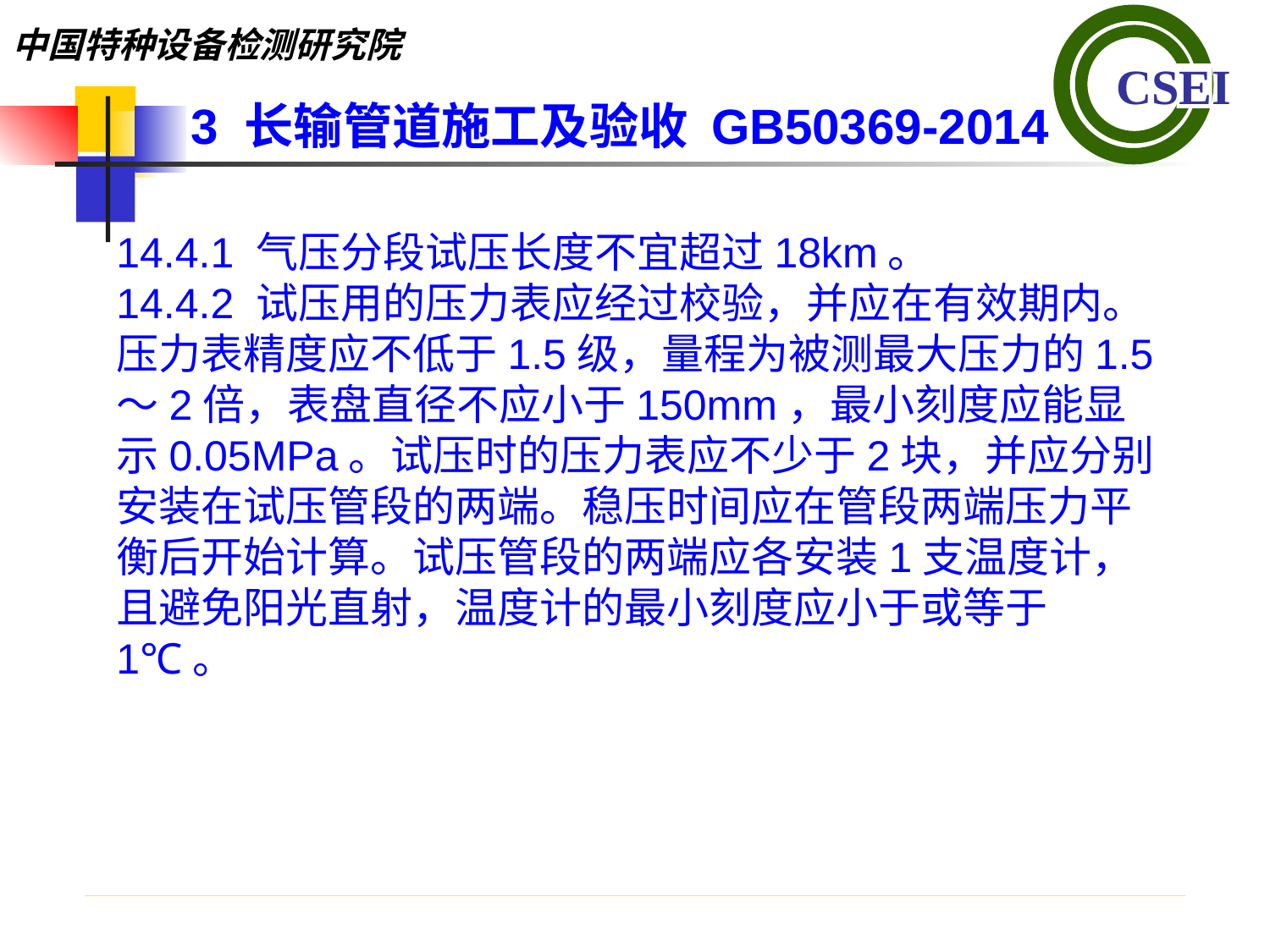

3 长输管道施工及验收 GB50369-2014
14.4.1 气压分段试压长度不宜超过18km。
14.4.2 试压用的压力表应经过校验，并应在有效期内。压力表精度应不低于1.5级，量程为被测最大压力的1.5～2倍，表盘直径不应小于150mm，最小刻度应能显示0.05MPa。试压时的压力表应不少于2块，并应分别安装在试压管段的两端。稳压时间应在管段两端压力平衡后开始计算。试压管段的两端应各安装1支温度计，且避免阳光直射，温度计的最小刻度应小于或等于1℃。